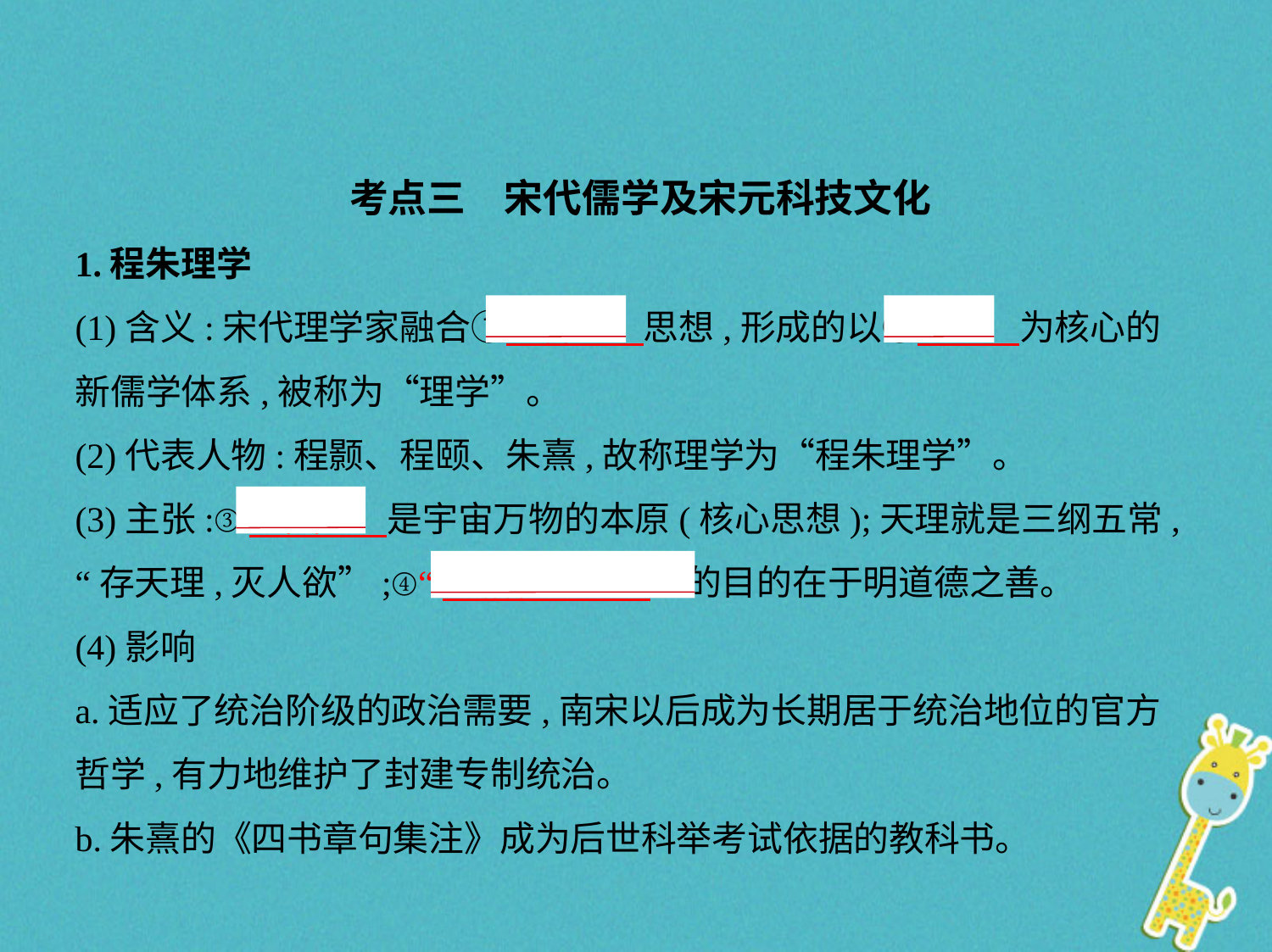

考点三　宋代儒学及宋元科技文化
1.程朱理学
(1)含义:宋代理学家融合①　佛道    思想,形成的以②　理    为核心的
新儒学体系,被称为“理学”。
(2)代表人物:程颢、程颐、朱熹,故称理学为“程朱理学”。
(3)主张:③　天理    是宇宙万物的本原(核心思想);天理就是三纲五常,
“存天理,灭人欲”;④“　格物致知    ”的目的在于明道德之善。
(4)影响
a.适应了统治阶级的政治需要,南宋以后成为长期居于统治地位的官方
哲学,有力地维护了封建专制统治。
b.朱熹的《四书章句集注》成为后世科举考试依据的教科书。